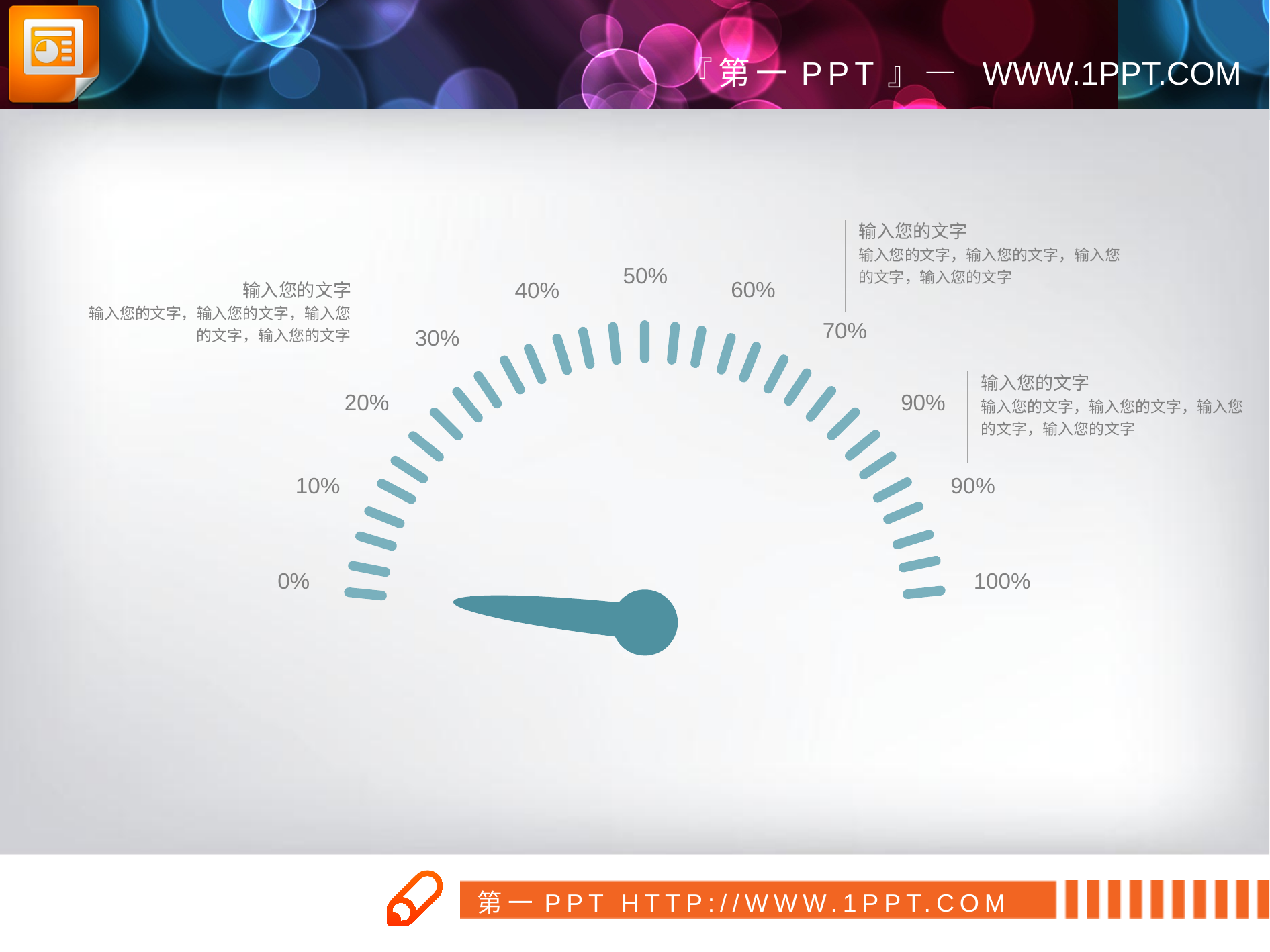

输入您的文字
输入您的文字，输入您的文字，输入您的文字，输入您的文字
50%
60%
40%
70%
30%
20%
90%
10%
90%
0%
100%
输入您的文字
输入您的文字，输入您的文字，输入您的文字，输入您的文字

输入您的文字
输入您的文字，输入您的文字，输入您的文字，输入您的文字